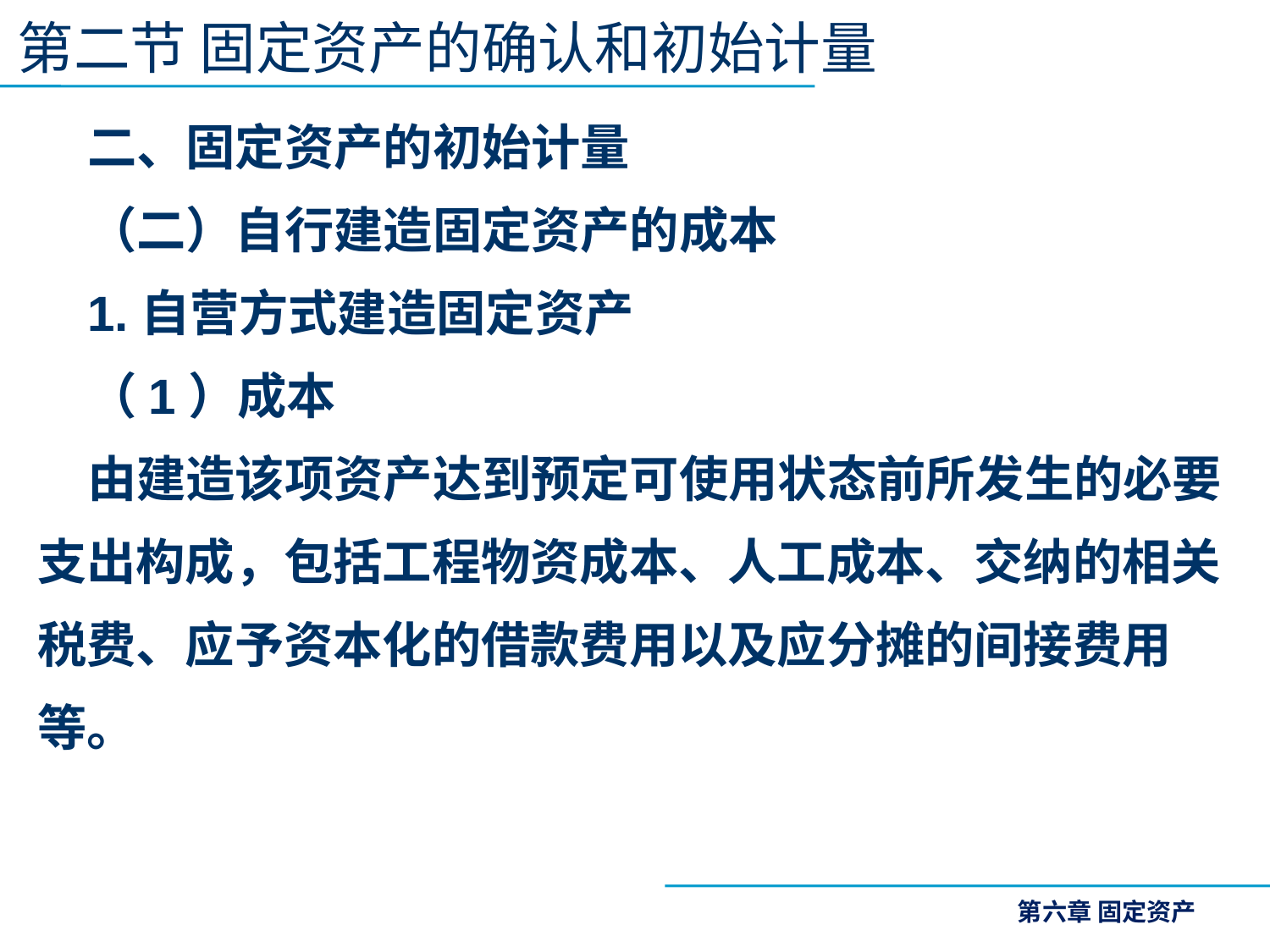

第二节 固定资产的确认和初始计量
二、固定资产的初始计量
（二）自行建造固定资产的成本
1.自营方式建造固定资产
（1）成本
由建造该项资产达到预定可使用状态前所发生的必要支出构成，包括工程物资成本、人工成本、交纳的相关税费、应予资本化的借款费用以及应分摊的间接费用等。